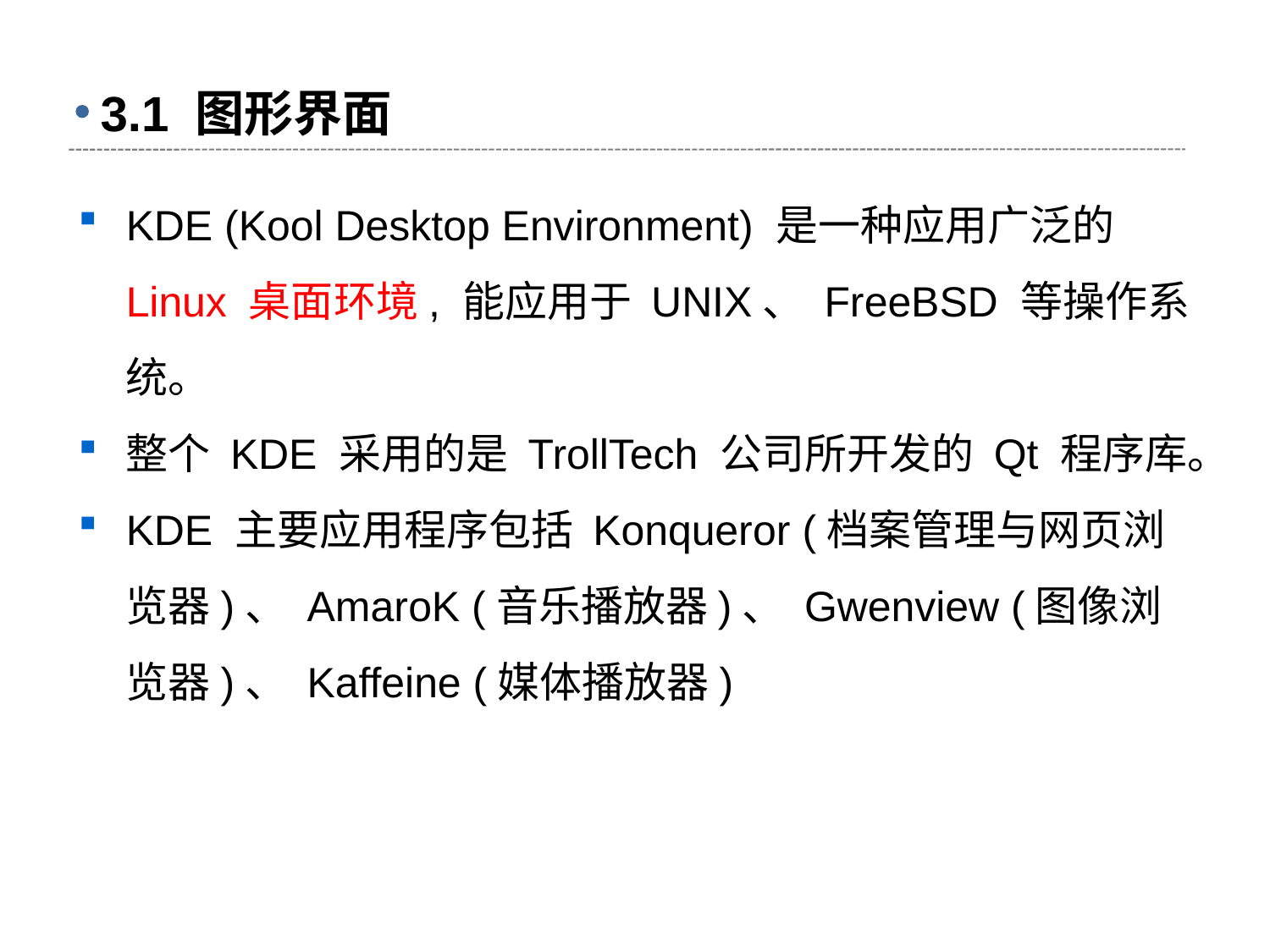

# 3.1 图形界面
KDE (Kool Desktop Environment) 是一种应用广泛的 Linux 桌面环境, 能应用于 UNIX、 FreeBSD 等操作系统。
整个 KDE 采用的是 TrollTech 公司所开发的 Qt 程序库。
KDE 主要应用程序包括 Konqueror (档案管理与网页浏览器)、 AmaroK (音乐播放器)、 Gwenview (图像浏览器)、 Kaffeine (媒体播放器)